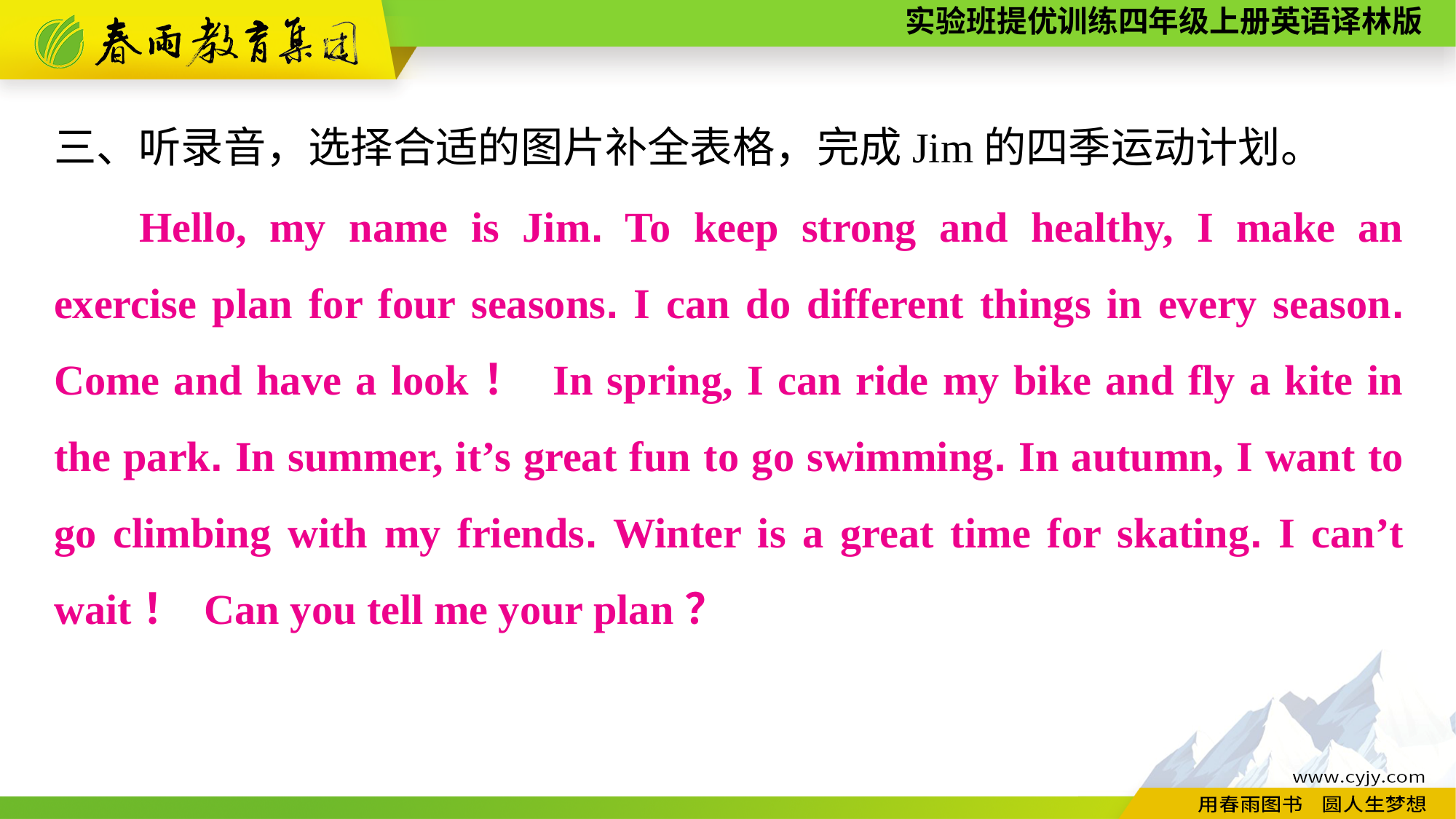

三、听录音，选择合适的图片补全表格，完成Jim的四季运动计划。
Hello, my name is Jim. To keep strong and healthy, I make an exercise plan for four seasons. I can do different things in every season. Come and have a look！ In spring, I can ride my bike and fly a kite in the park. In summer, it’s great fun to go swimming. In autumn, I want to go climbing with my friends. Winter is a great time for skating. I can’t wait！ Can you tell me your plan？